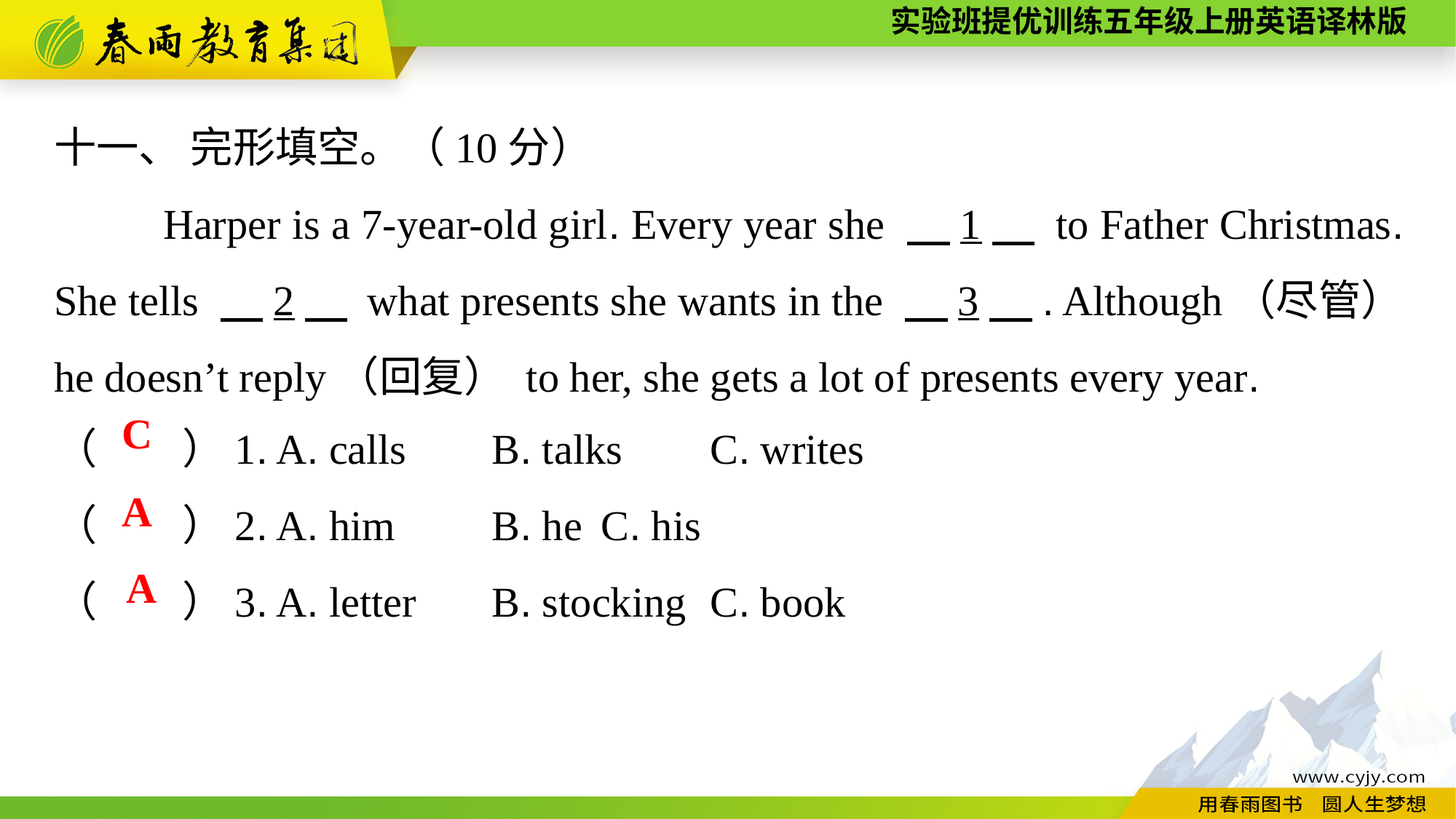

十一、 完形填空。（10分）
	Harper is a 7-year-old girl. Every year she 　1　 to Father Christmas. She tells 　2　 what presents she wants in the 　3　. Although（尽管） he doesn’t reply（回复） to her, she gets a lot of presents every year.
（　　）1. A. calls	B. talks	C. writes
（　　）2. A. him	B. he	C. his
（　　）3. A. letter	B. stocking	C. book
C
A
A